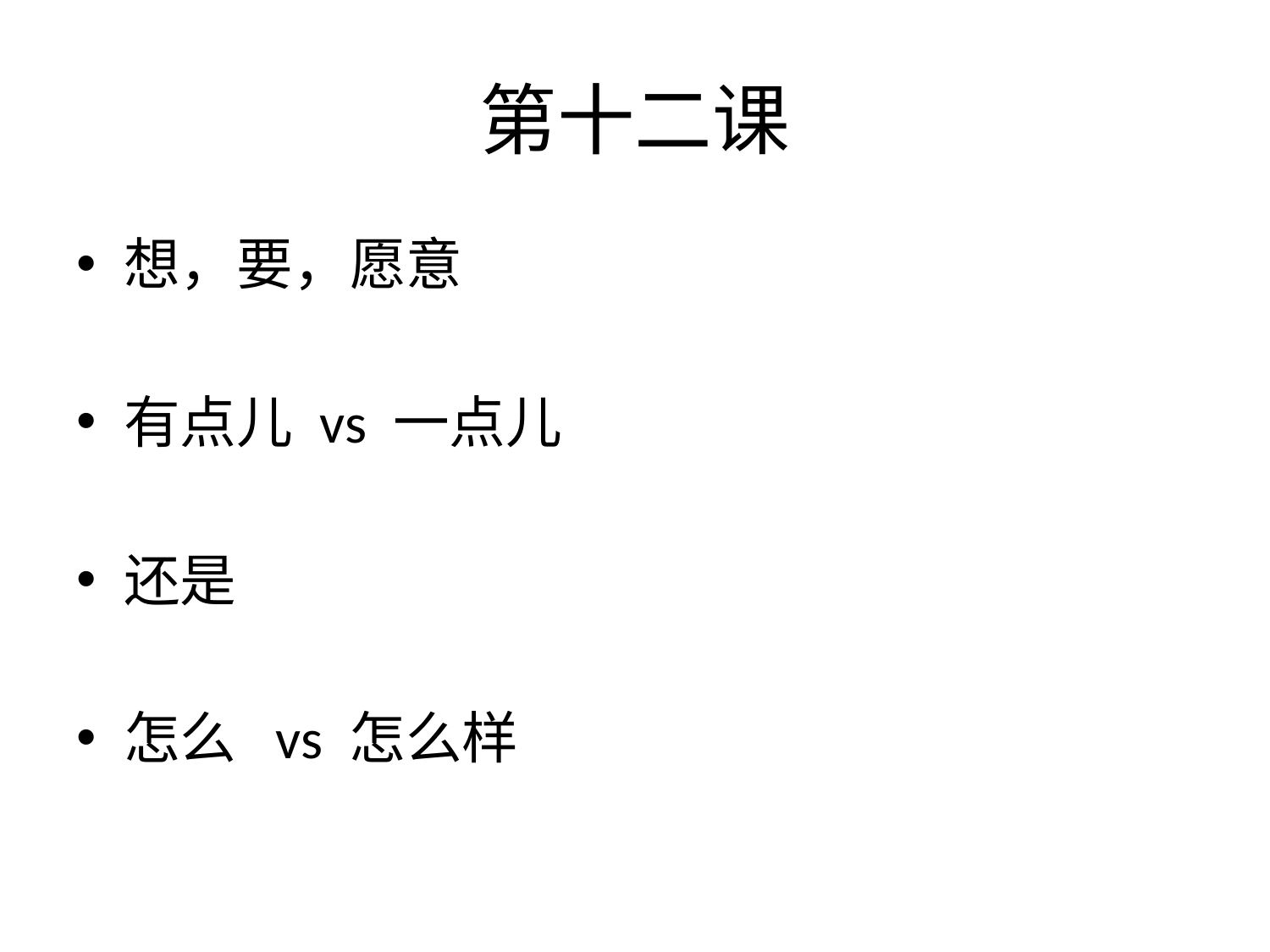

# 第十二课
想，要，愿意

有点儿 vs 一点儿

还是

怎么  vs 怎么样